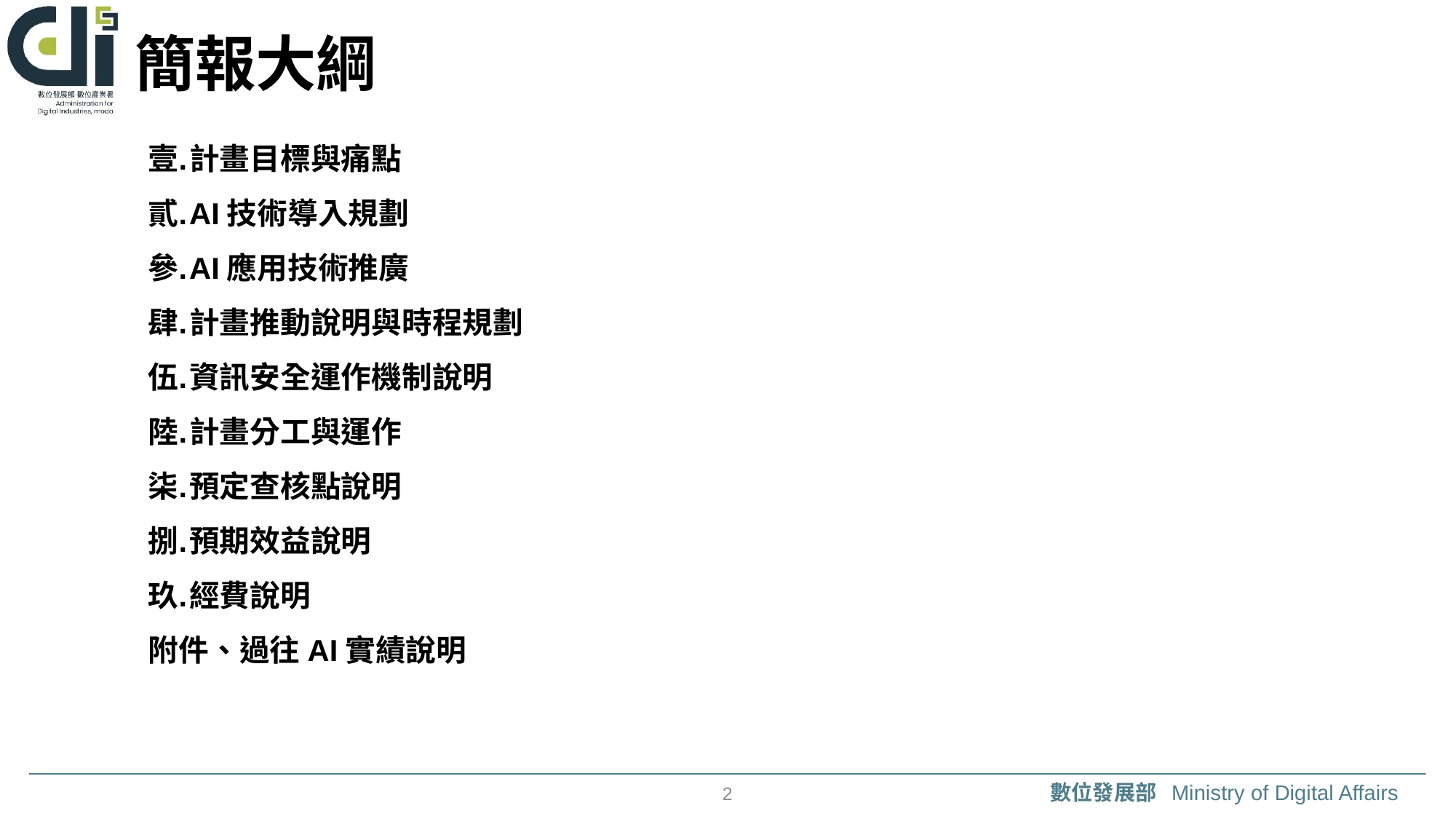

# 簡報大綱
計畫目標與痛點
AI技術導入規劃
AI應用技術推廣
計畫推動說明與時程規劃
資訊安全運作機制說明
計畫分工與運作
預定查核點說明
預期效益說明
經費說明
附件、過往AI實績說明
2